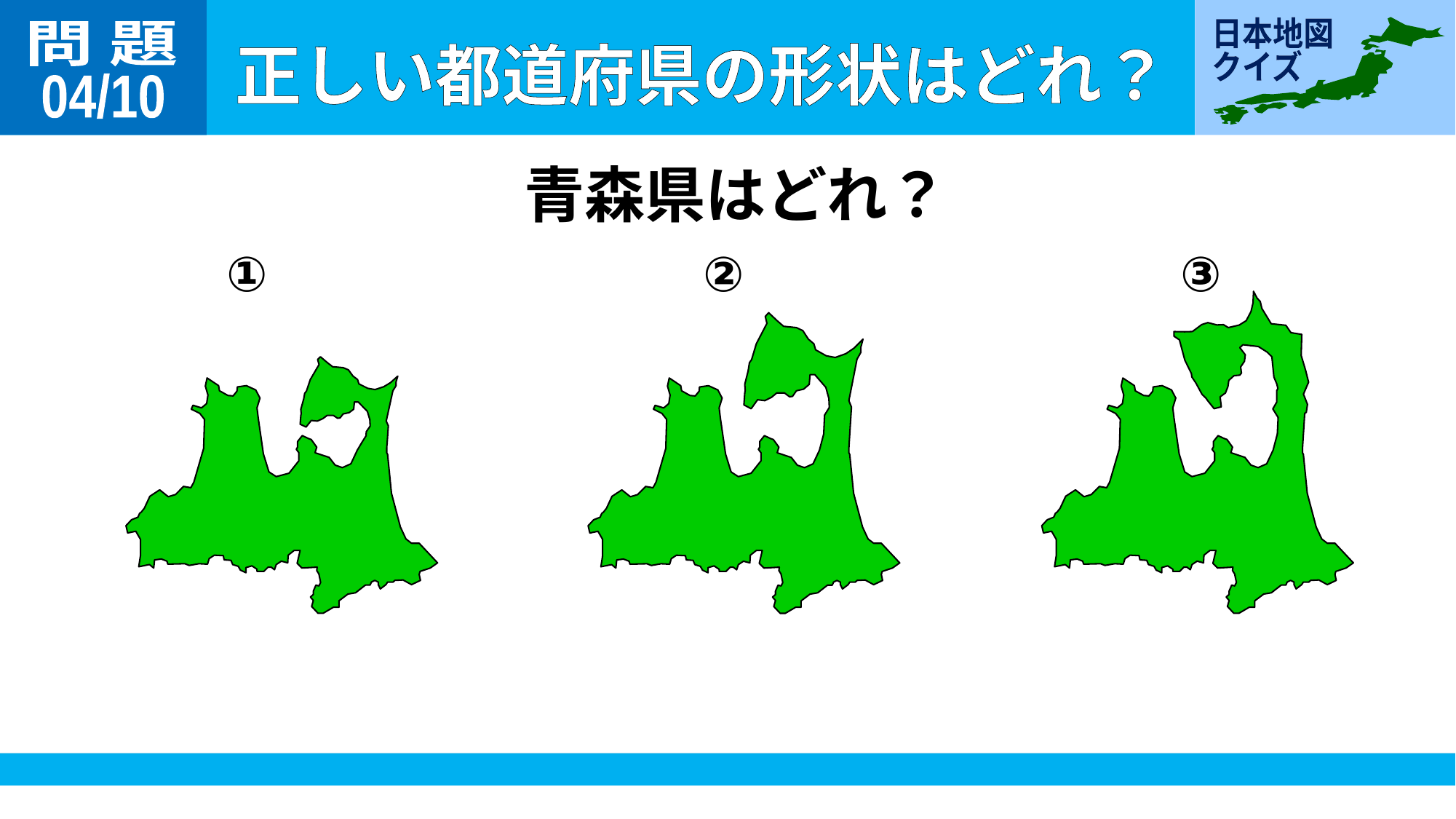

問 題
04/10
青森県はどれ？
①
②
③